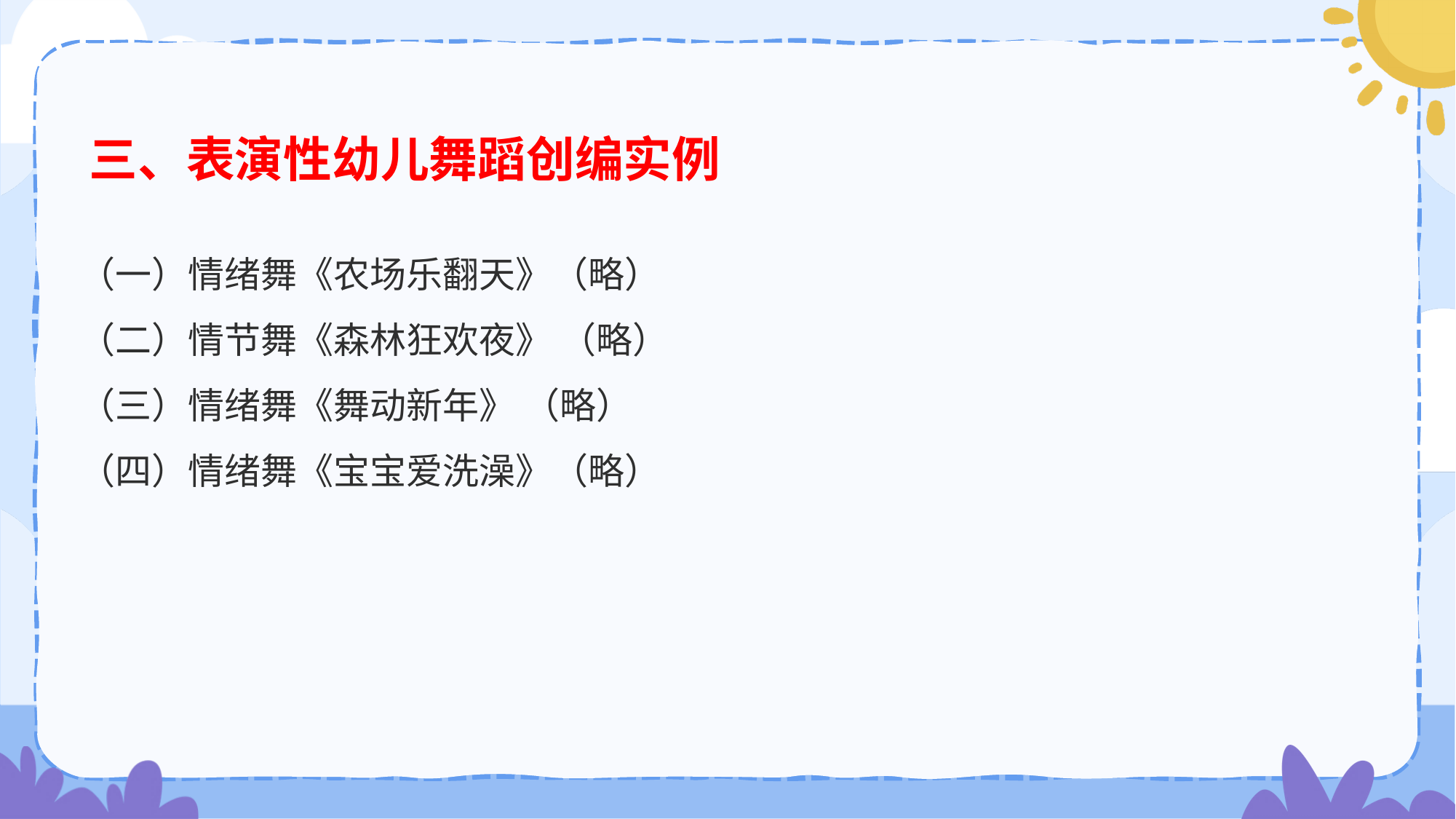

三、表演性幼儿舞蹈创编实例

（一）情绪舞《农场乐翻天》（略）
（二）情节舞《森林狂欢夜》 （略）
（三）情绪舞《舞动新年》 （略）
（四）情绪舞《宝宝爱洗澡》（略）